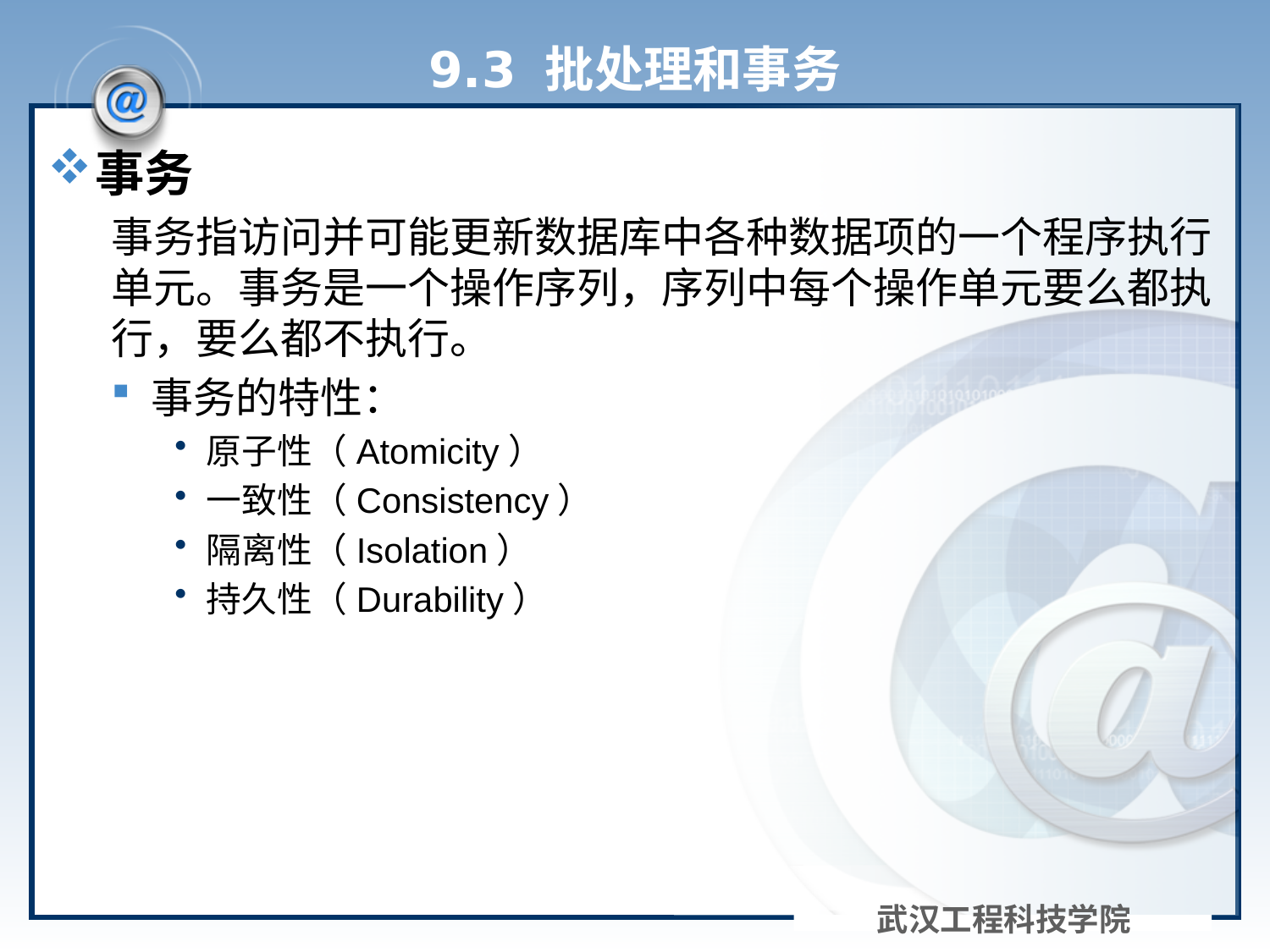

# 9.3 批处理和事务
事务
事务指访问并可能更新数据库中各种数据项的一个程序执行单元。事务是一个操作序列，序列中每个操作单元要么都执行，要么都不执行。
事务的特性：
原子性（Atomicity）
一致性（Consistency）
隔离性（Isolation）
持久性（Durability）

武汉工程科技学院